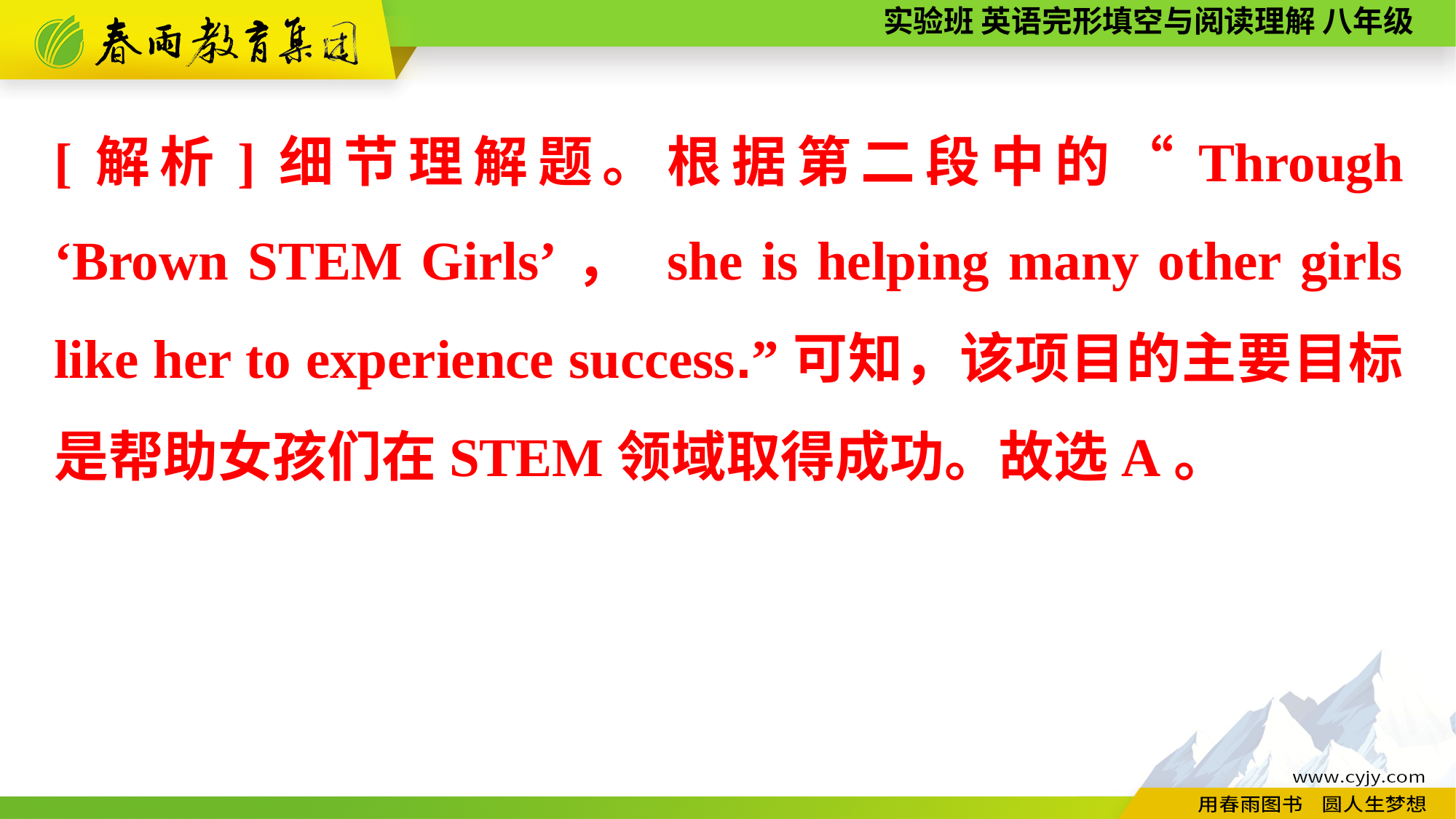

[解析]细节理解题。根据第二段中的“Through ‘Brown STEM Girls’， she is helping many other girls like her to experience success.”可知，该项目的主要目标是帮助女孩们在STEM领域取得成功。故选A。